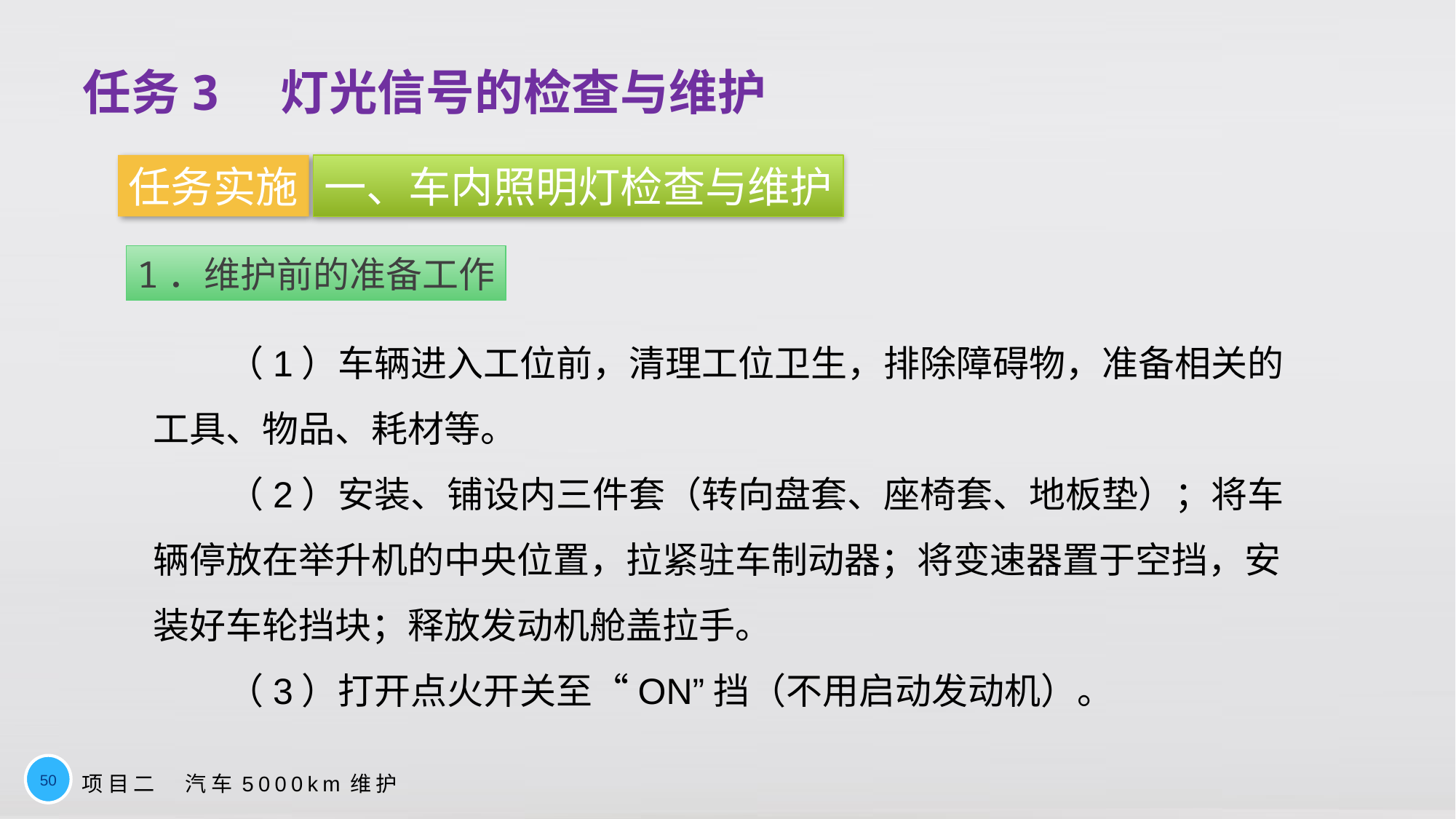

任务3　灯光信号的检查与维护
任务实施
一、车内照明灯检查与维护
1．维护前的准备工作
（1）车辆进入工位前，清理工位卫生，排除障碍物，准备相关的工具、物品、耗材等。
（2）安装、铺设内三件套（转向盘套、座椅套、地板垫）；将车辆停放在举升机的中央位置，拉紧驻车制动器；将变速器置于空挡，安装好车轮挡块；释放发动机舱盖拉手。
（3）打开点火开关至“ON”挡（不用启动发动机）。
50